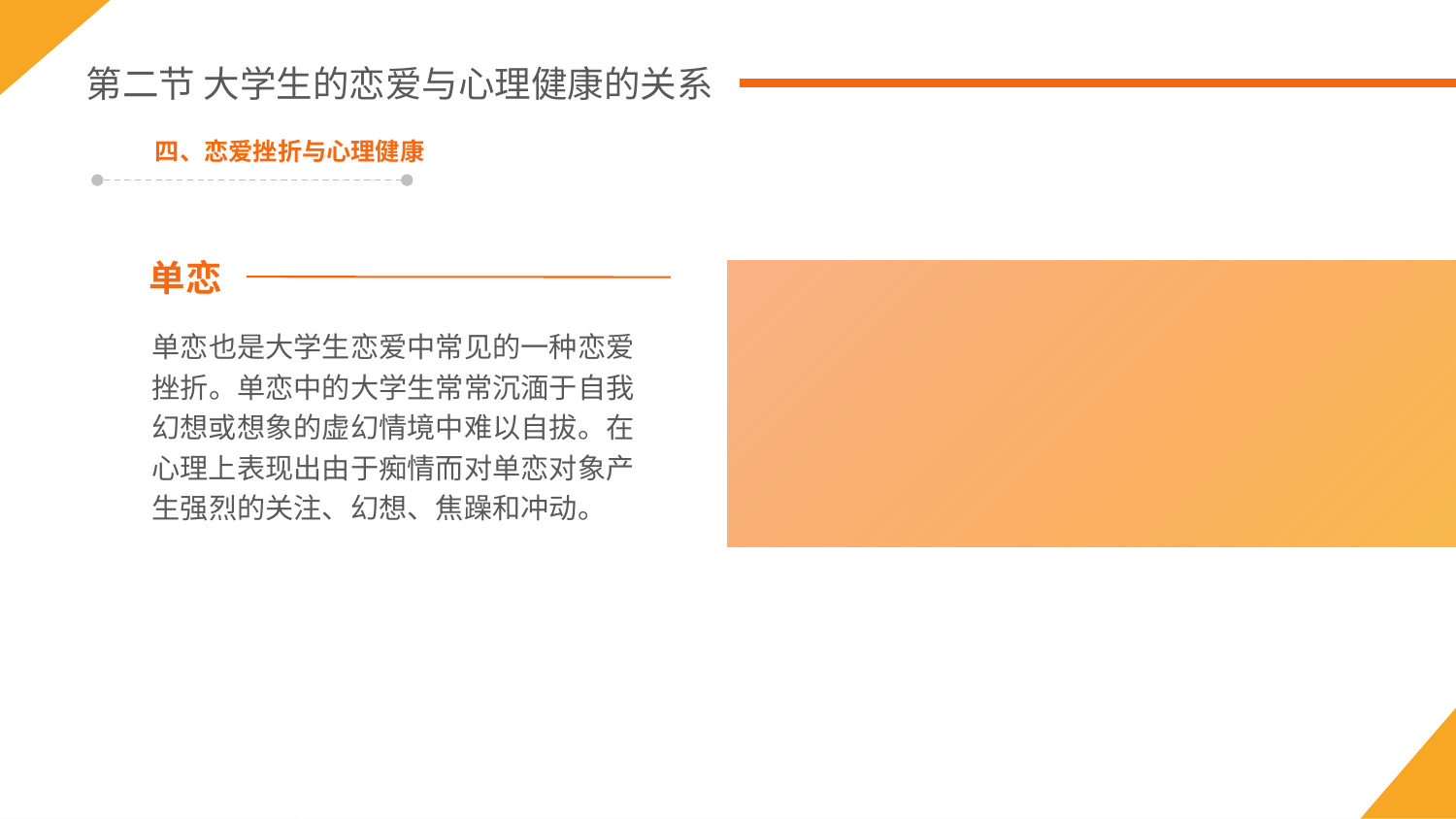

第二节 大学生的恋爱与心理健康的关系
四、恋爱挫折与心理健康
单恋

单恋也是大学生恋爱中常见的一种恋爱挫折。单恋中的大学生常常沉湎于自我幻想或想象的虚幻情境中难以自拔。在心理上表现出由于痴情而对单恋对象产生强烈的关注、幻想、焦躁和冲动。